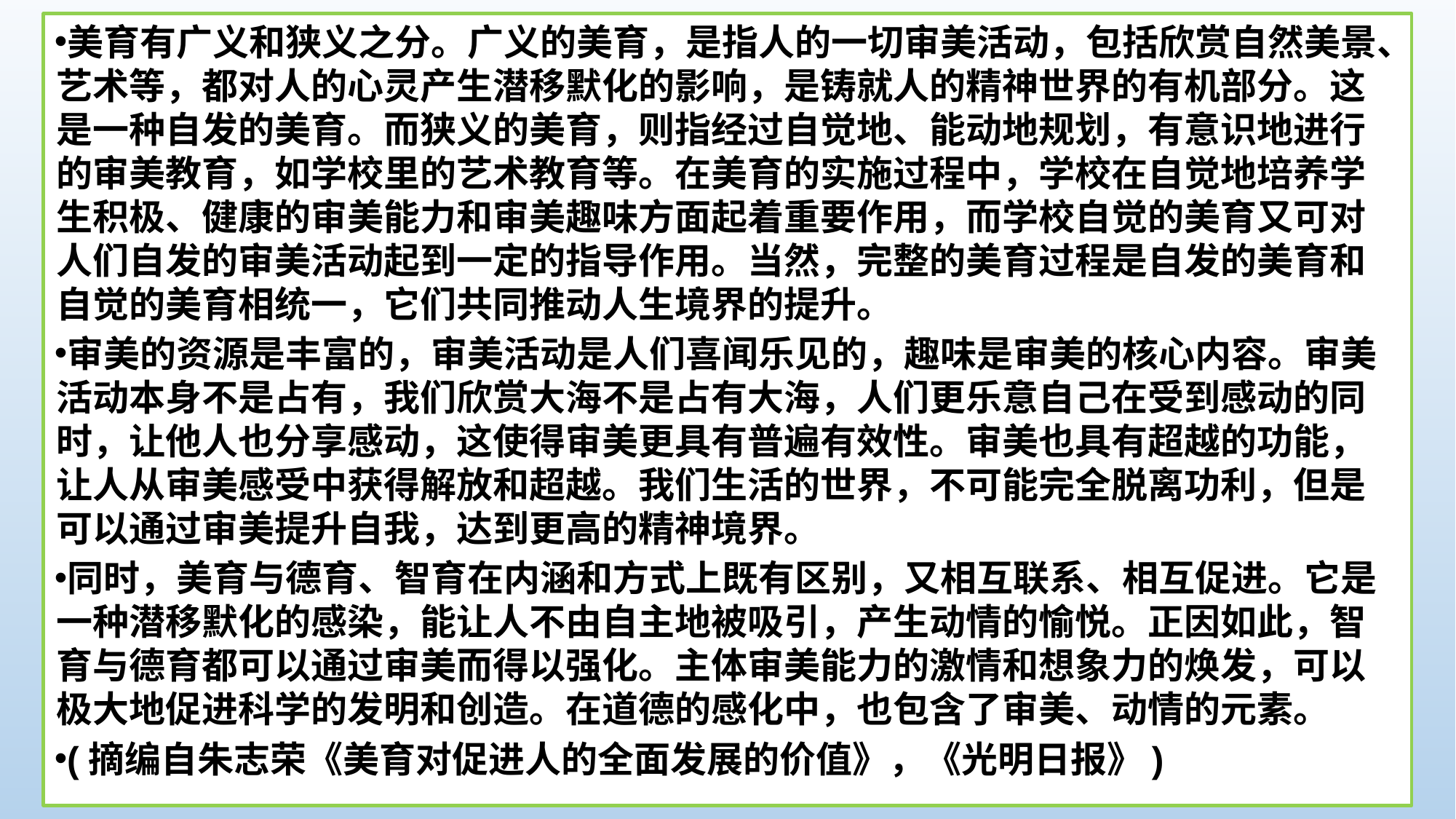

美育有广义和狭义之分。广义的美育，是指人的一切审美活动，包括欣赏自然美景、艺术等，都对人的心灵产生潜移默化的影响，是铸就人的精神世界的有机部分。这是一种自发的美育。而狭义的美育，则指经过自觉地、能动地规划，有意识地进行的审美教育，如学校里的艺术教育等。在美育的实施过程中，学校在自觉地培养学生积极、健康的审美能力和审美趣味方面起着重要作用，而学校自觉的美育又可对人们自发的审美活动起到一定的指导作用。当然，完整的美育过程是自发的美育和自觉的美育相统一，它们共同推动人生境界的提升。
审美的资源是丰富的，审美活动是人们喜闻乐见的，趣味是审美的核心内容。审美活动本身不是占有，我们欣赏大海不是占有大海，人们更乐意自己在受到感动的同时，让他人也分享感动，这使得审美更具有普遍有效性。审美也具有超越的功能，让人从审美感受中获得解放和超越。我们生活的世界，不可能完全脱离功利，但是可以通过审美提升自我，达到更高的精神境界。
同时，美育与德育、智育在内涵和方式上既有区别，又相互联系、相互促进。它是一种潜移默化的感染，能让人不由自主地被吸引，产生动情的愉悦。正因如此，智育与德育都可以通过审美而得以强化。主体审美能力的激情和想象力的焕发，可以极大地促进科学的发明和创造。在道德的感化中，也包含了审美、动情的元素。
(摘编自朱志荣《美育对促进人的全面发展的价值》，《光明日报》)